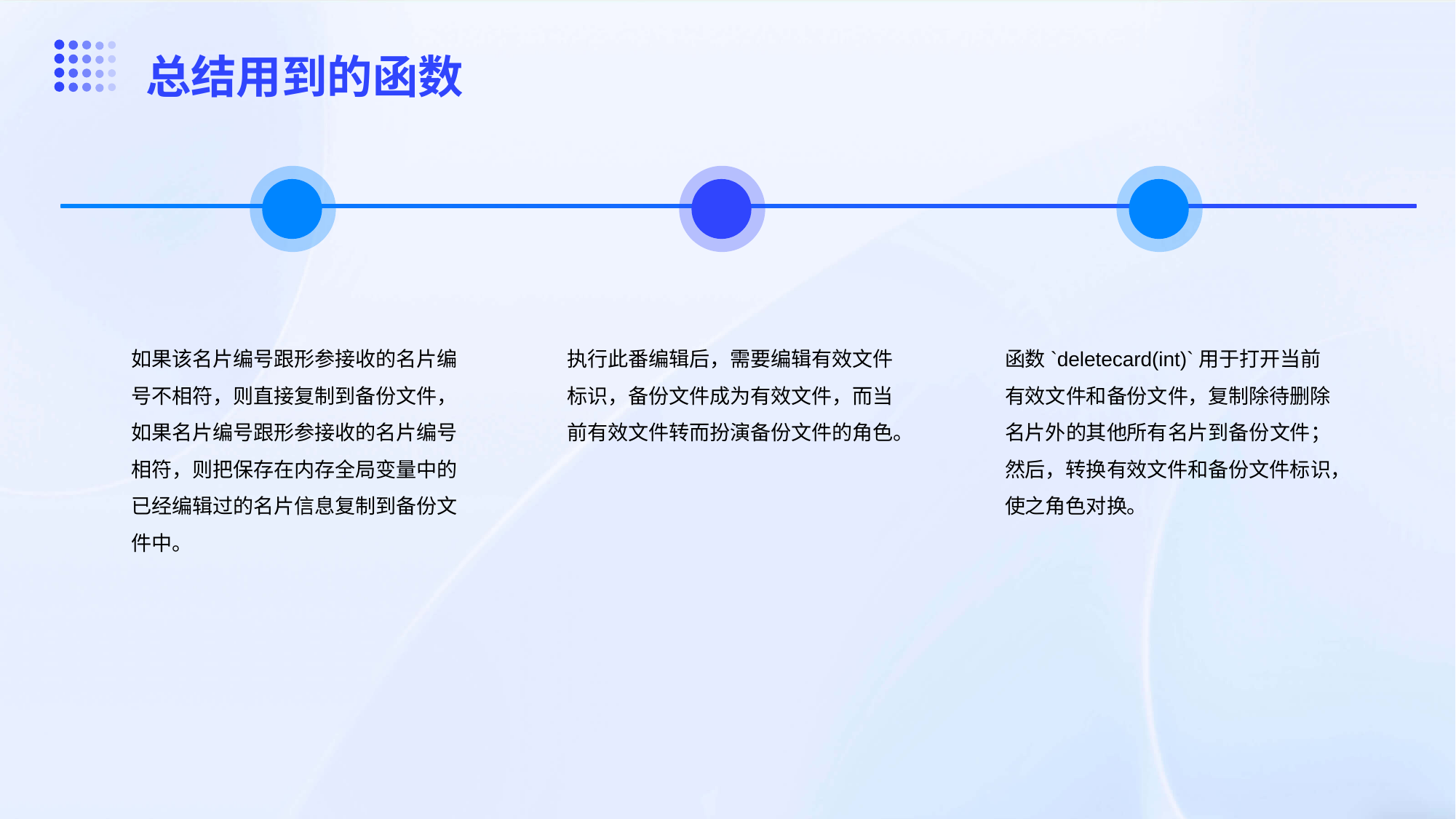

总结用到的函数

如果该名片编号跟形参接收的名片编号不相符，则直接复制到备份文件，如果名片编号跟形参接收的名片编号相符，则把保存在内存全局变量中的已经编辑过的名片信息复制到备份文件中。
执行此番编辑后，需要编辑有效文件标识，备份文件成为有效文件，而当前有效文件转而扮演备份文件的角色。
函数`deletecard(int)`用于打开当前有效文件和备份文件，复制除待删除名片外的其他所有名片到备份文件；然后，转换有效文件和备份文件标识，使之角色对换。